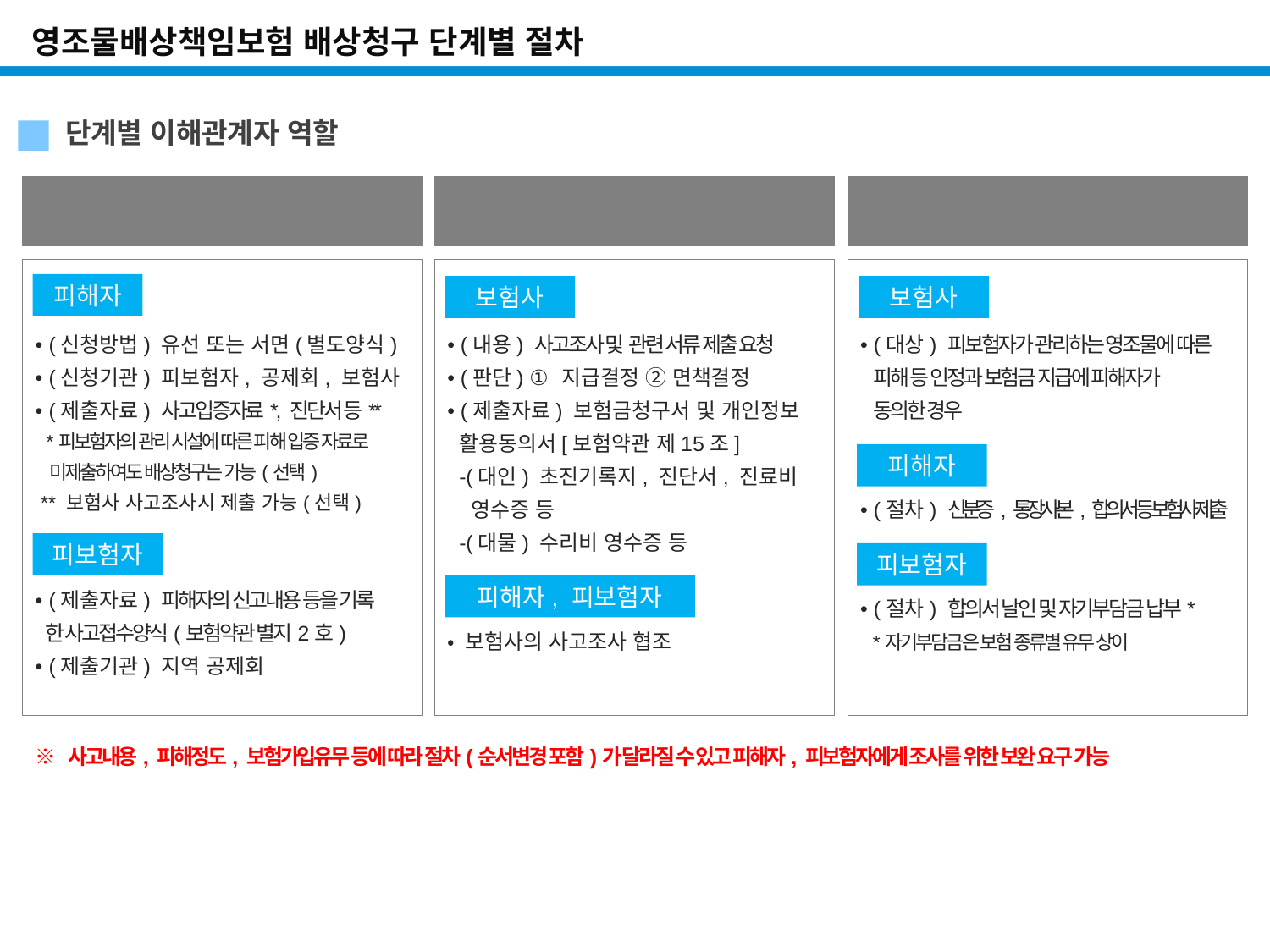

영조물배상책임보험 배상청구 단계별 절차
 단계별 이해관계자 역할

1단계: 최초 사고 통보시
2단계: 보험조사 시
3단계: 보험금 지급 시

• (신청방법) 유선 또는 서면(별도양식)
• (신청기관) 피보험자, 공제회, 보험사
• (제출자료) 사고입증자료*, 진단서 등**
  *피보험자의 관리 시설에 따른 피해 입증 자료로
     미제출하여도 배상청구는 가능(선택)
 ** 보험사 사고조사시 제출 가능(선택)

• (제출자료) 피해자의 신고내용 등을 기록
   한 사고접수양식(보험약관 별지2호)
• (제출기관) 지역 공제회

• (내용) 사고조사 및  관련 서류 제출 요청
• (판단) ① 지급결정 ② 면책결정
• (제출자료) 보험금청구서 및 개인정보
  활용동의서[보험약관 제15조]
  -(대인) 초진기록지, 진단서, 진료비
    영수증 등
  -(대물) 수리비 영수증 등

• 보험사의 사고조사 협조

• (대상) 피보험자가 관리하는 영조물에 따른
    피해 등 인정과 보험금 지급에 피해자가
    동의한 경우

• (절차) 신분증,  통장사본,  합의서  등  보험사  제출

• (절차) 합의서 날인 및 자기부담금 납부*
   *자기부담금은 보험 종류별 유무 상이
피보험자
피해자
보험사
보험사
피해자
피보험자
피보험자
피해자, 피보험자
※  사고내용, 피해정도, 보험가입유무 등에 따라 절차(순서변경 포함)가 달라질 수 있고 피해자, 피보험자에게 조사를 위한 보완 요구 가능